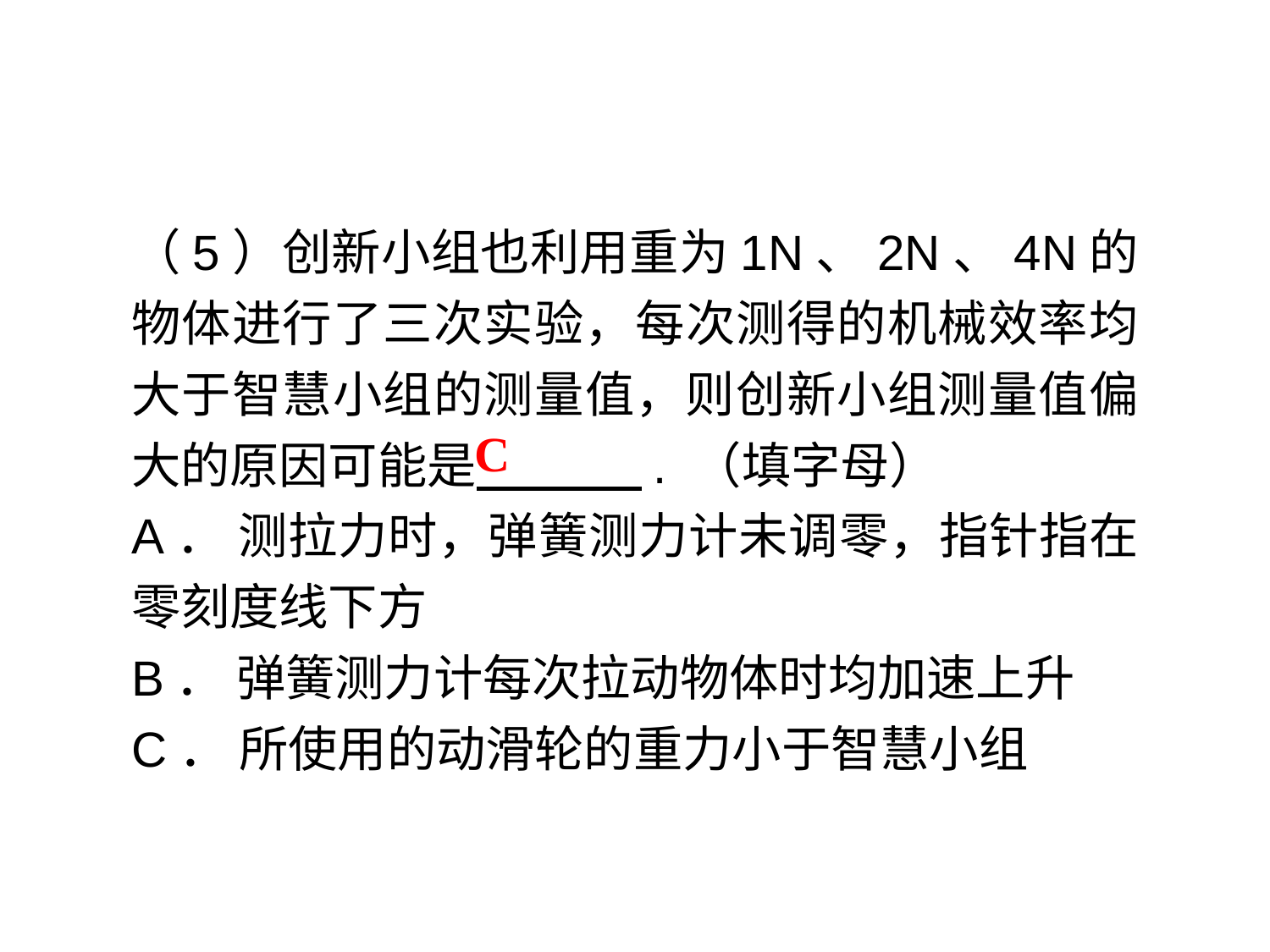

（5）创新小组也利用重为1N、2N、4N的物体进行了三次实验，每次测得的机械效率均大于智慧小组的测量值，则创新小组测量值偏大的原因可能是　      　. （填字母）
A． 测拉力时，弹簧测力计未调零，指针指在零刻度线下方
B． 弹簧测力计每次拉动物体时均加速上升
C． 所使用的动滑轮的重力小于智慧小组
C